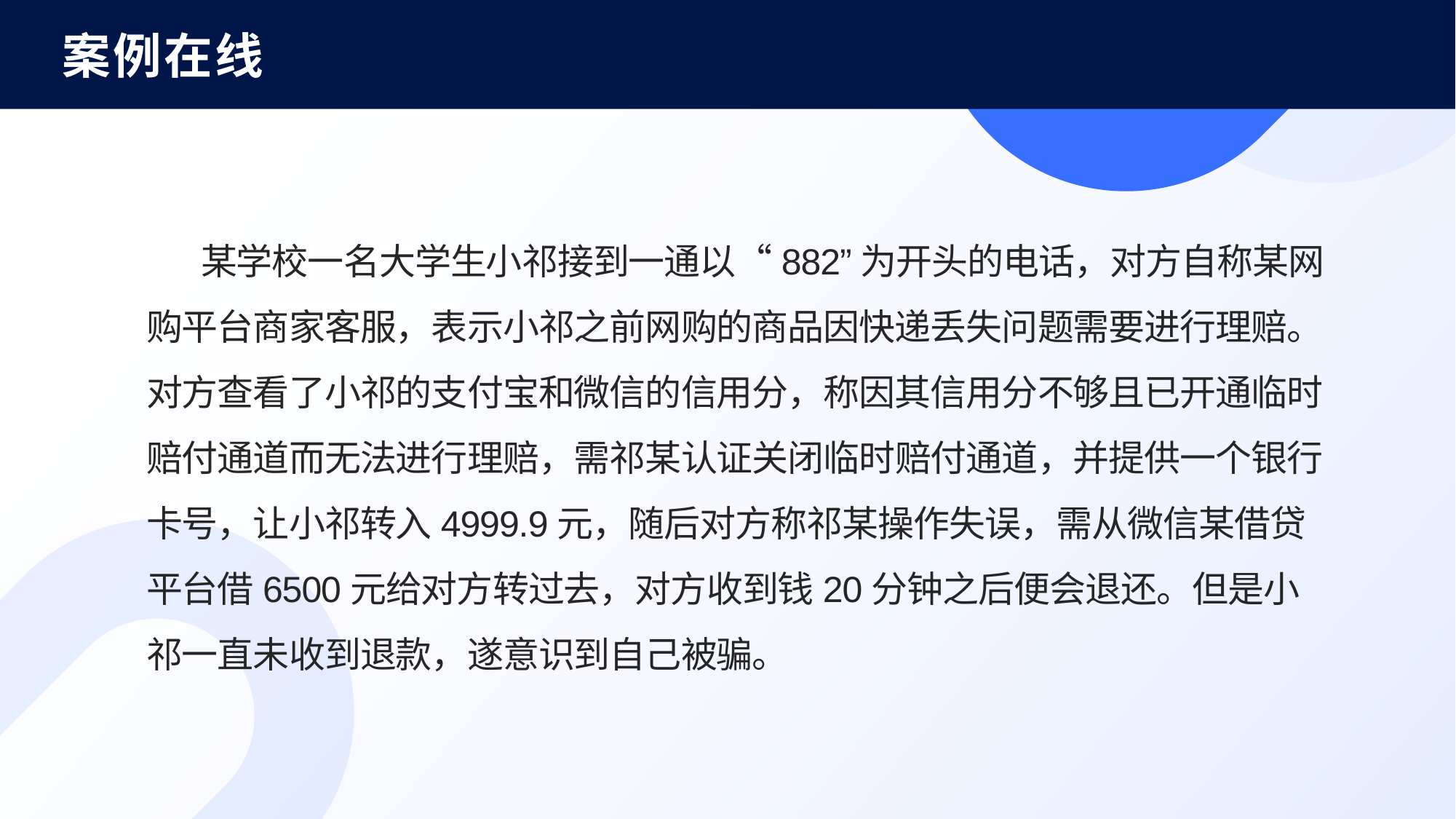

案例在线
某学校一名大学生小祁接到一通以“882”为开头的电话，对方自称某网购平台商家客服，表示小祁之前网购的商品因快递丢失问题需要进行理赔。对方查看了小祁的支付宝和微信的信用分，称因其信用分不够且已开通临时赔付通道而无法进行理赔，需祁某认证关闭临时赔付通道，并提供一个银行卡号，让小祁转入4999.9元，随后对方称祁某操作失误，需从微信某借贷平台借6500元给对方转过去，对方收到钱20分钟之后便会退还。但是小祁一直未收到退款，遂意识到自己被骗。